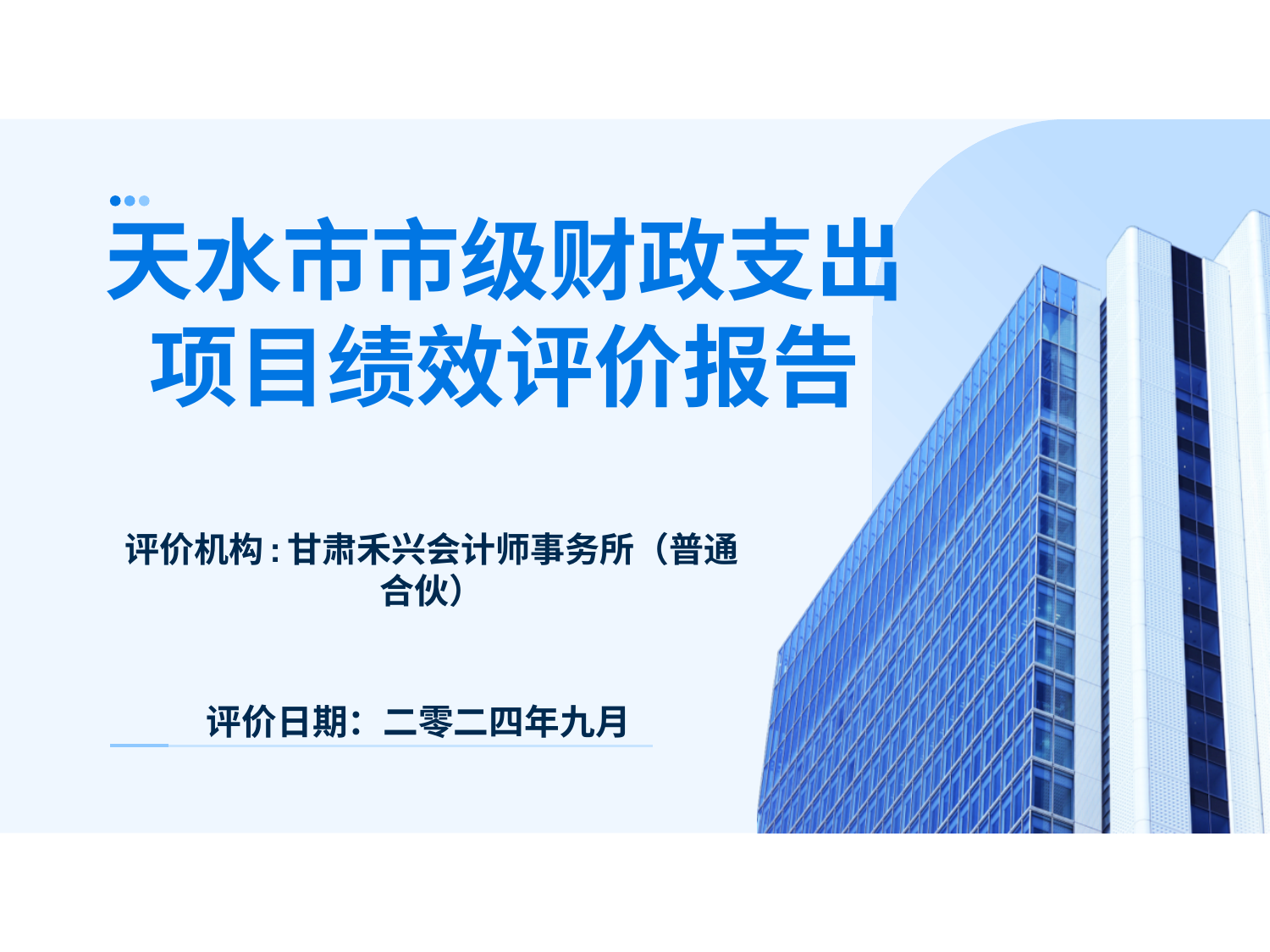

天水市市级财政支出项目绩效评价报告
# 评价机构:甘肃禾兴会计师事务所（普通合伙）
评价日期：二零二四年九月